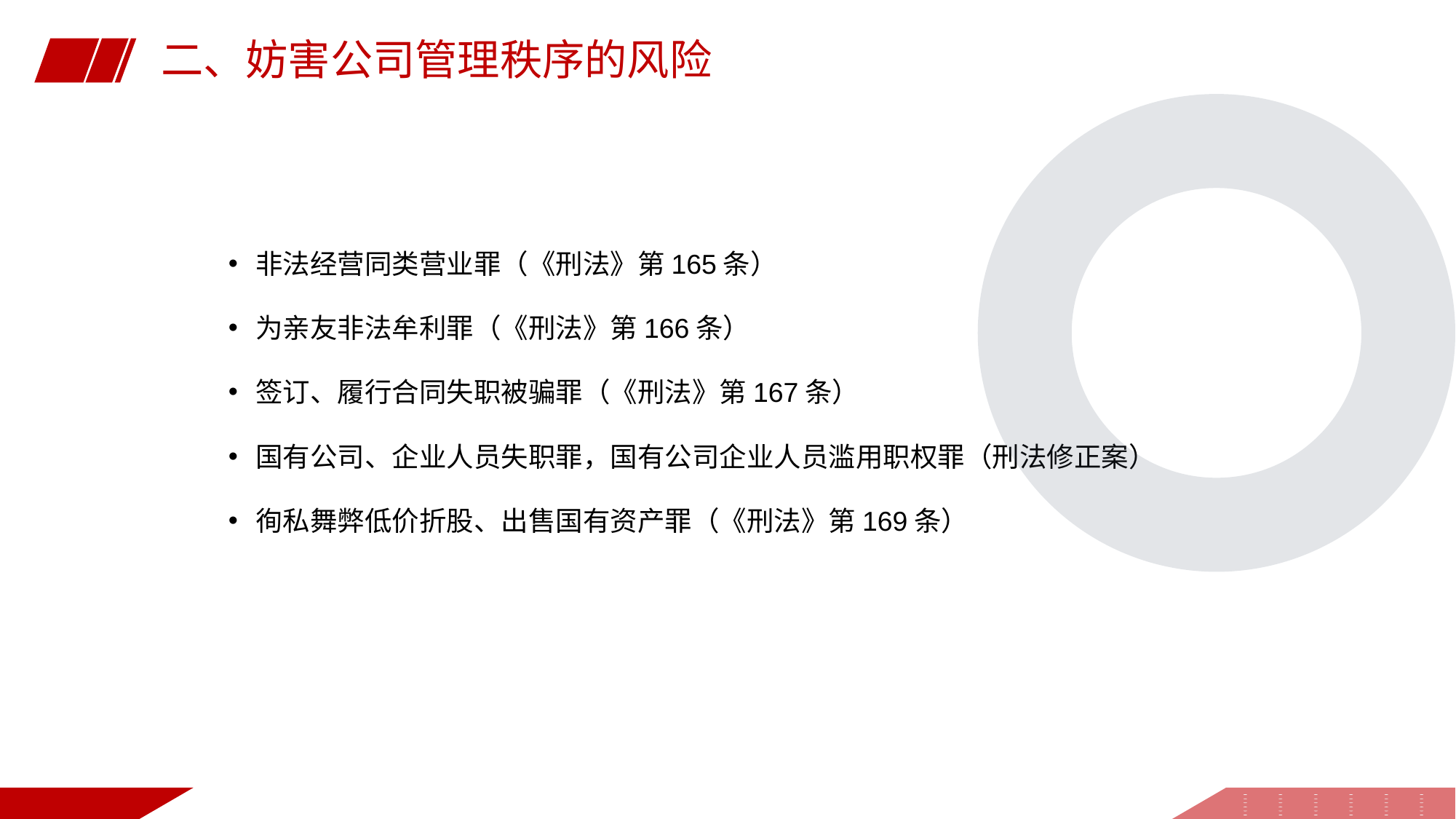

二、妨害公司管理秩序的风险

非法经营同类营业罪（《刑法》第165条）
为亲友非法牟利罪（《刑法》第166条）
签订、履行合同失职被骗罪（《刑法》第167条）
国有公司、企业人员失职罪，国有公司企业人员滥用职权罪（刑法修正案）
徇私舞弊低价折股、出售国有资产罪（《刑法》第169条）